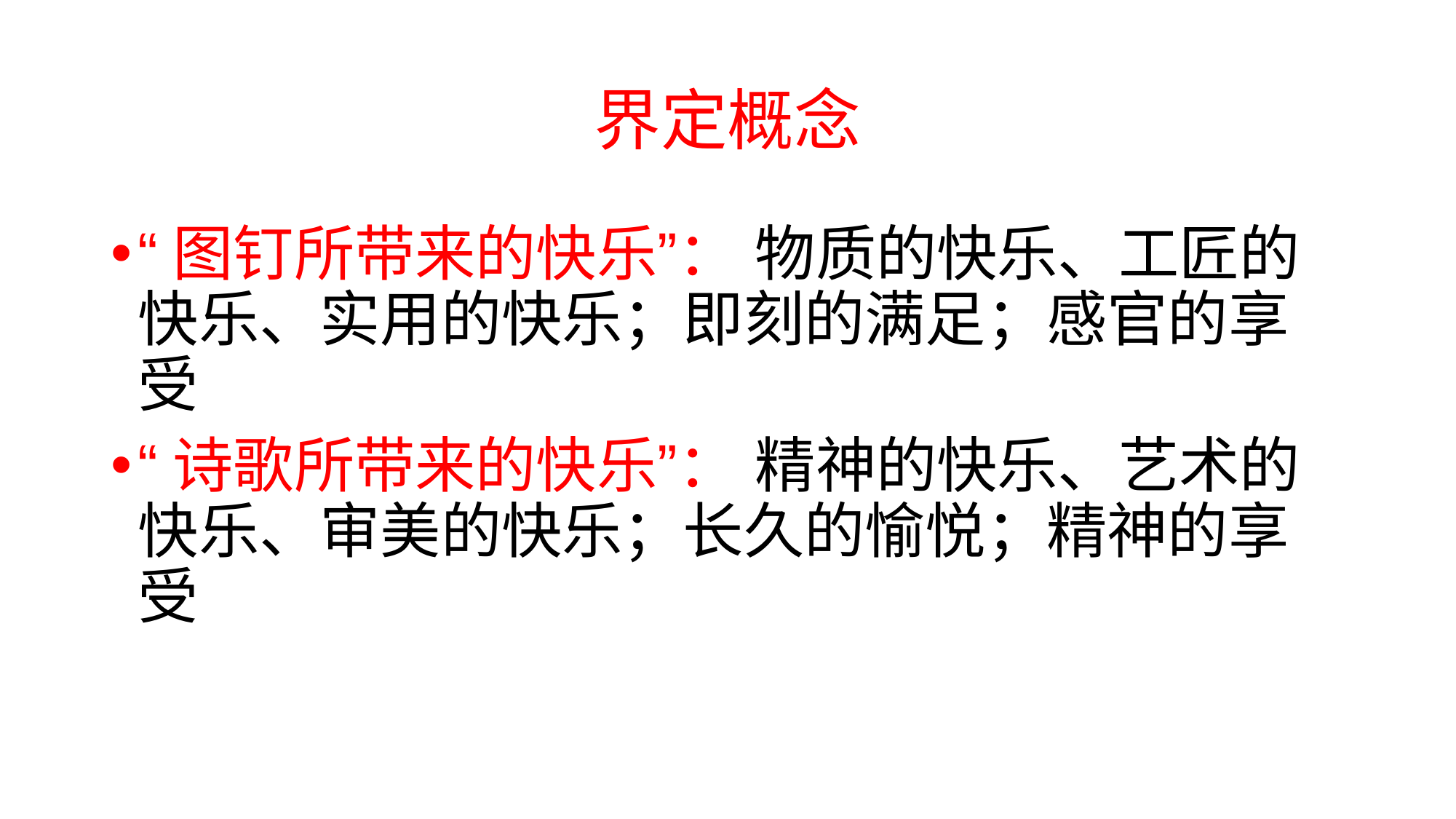

# 界定概念
“图钉所带来的快乐”： 物质的快乐、工匠的快乐、实用的快乐；即刻的满足；感官的享受
“诗歌所带来的快乐”： 精神的快乐、艺术的快乐、审美的快乐；长久的愉悦；精神的享受